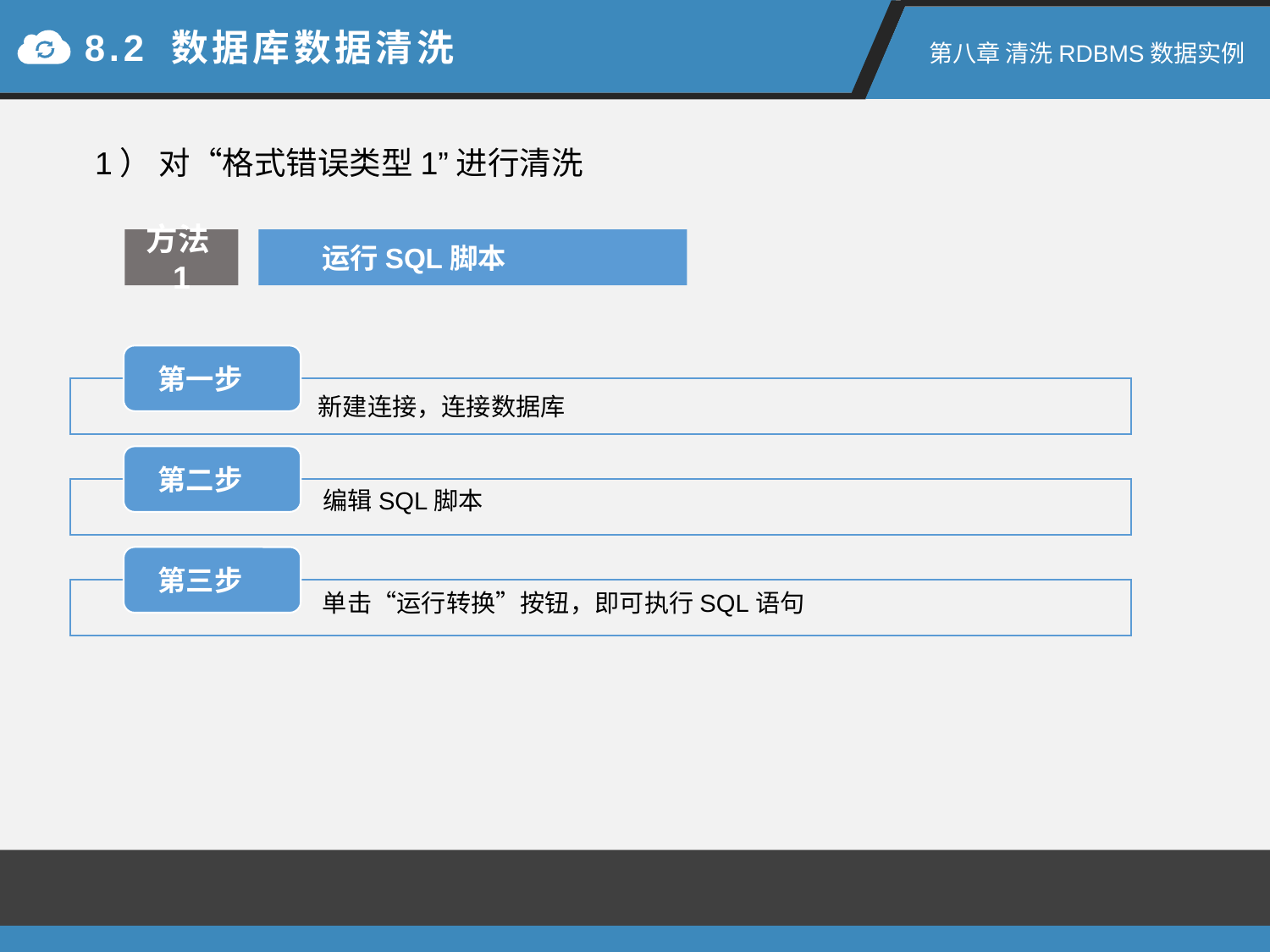

8.2 数据库数据清洗

第八章 清洗RDBMS数据实例

1） 对“格式错误类型1”进行清洗
方法1

运行SQL脚本

第一步
第二步
第三步
新建连接，连接数据库

编辑SQL脚本
单击“运行转换”按钮，即可执行SQL语句